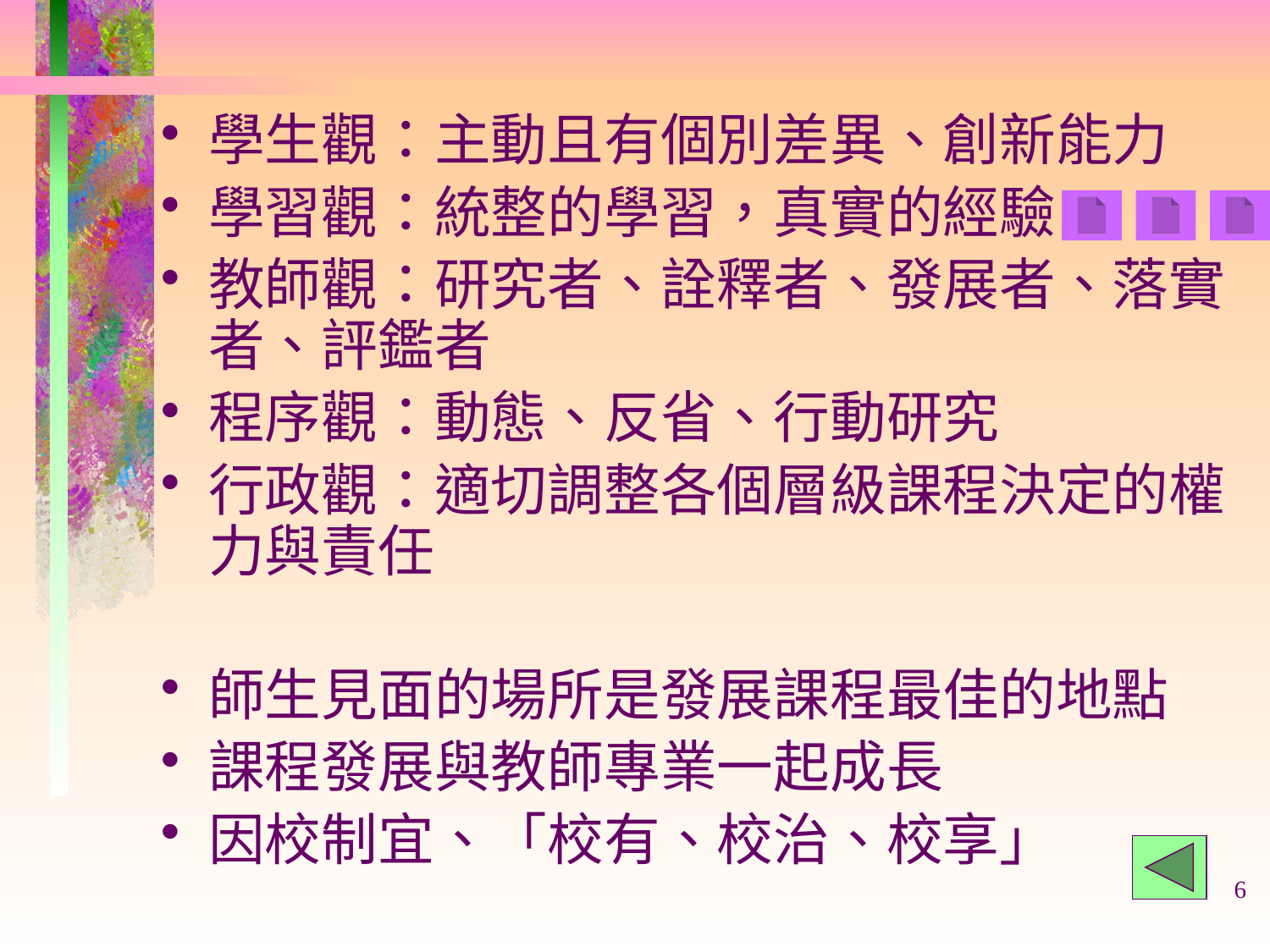

學生觀：主動且有個別差異、創新能力
學習觀：統整的學習，真實的經驗
教師觀：研究者、詮釋者、發展者、落實者、評鑑者
程序觀：動態、反省、行動研究
行政觀：適切調整各個層級課程決定的權力與責任

師生見面的場所是發展課程最佳的地點
課程發展與教師專業一起成長
因校制宜、「校有、校治、校享」

6